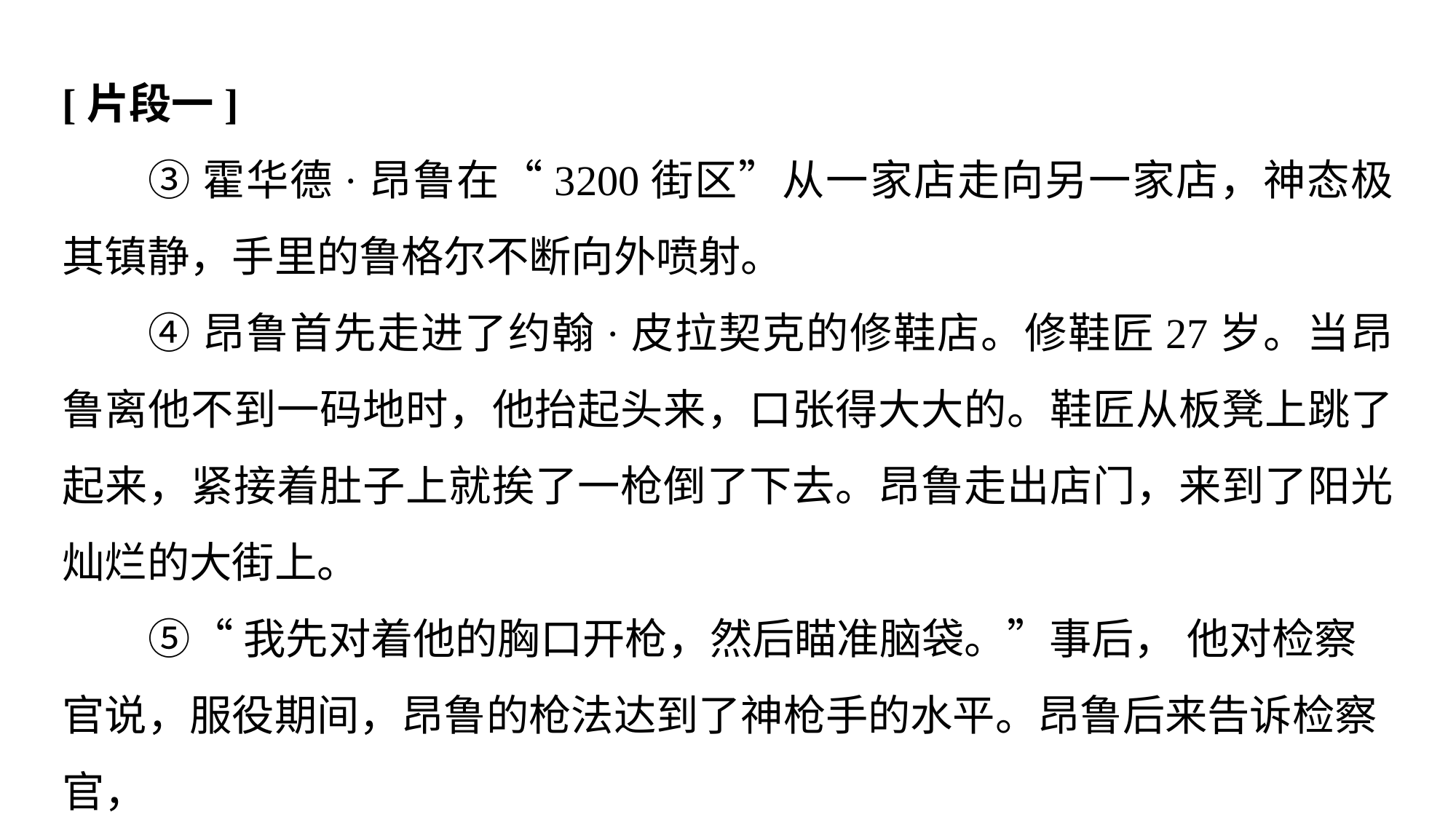

[片段一]
③霍华德·昂鲁在“3200街区”从一家店走向另一家店，神态极其镇静，手里的鲁格尔不断向外喷射。
④昂鲁首先走进了约翰·皮拉契克的修鞋店。修鞋匠27岁。当昂鲁离他不到一码地时，他抬起头来，口张得大大的。鞋匠从板凳上跳了起来，紧接着肚子上就挨了一枪倒了下去。昂鲁走出店门，来到了阳光灿烂的大街上。
⑤“我先对着他的胸口开枪，然后瞄准脑袋。”事后， 他对检察官说，服役期间，昂鲁的枪法达到了神枪手的水平。昂鲁后来告诉检察官，